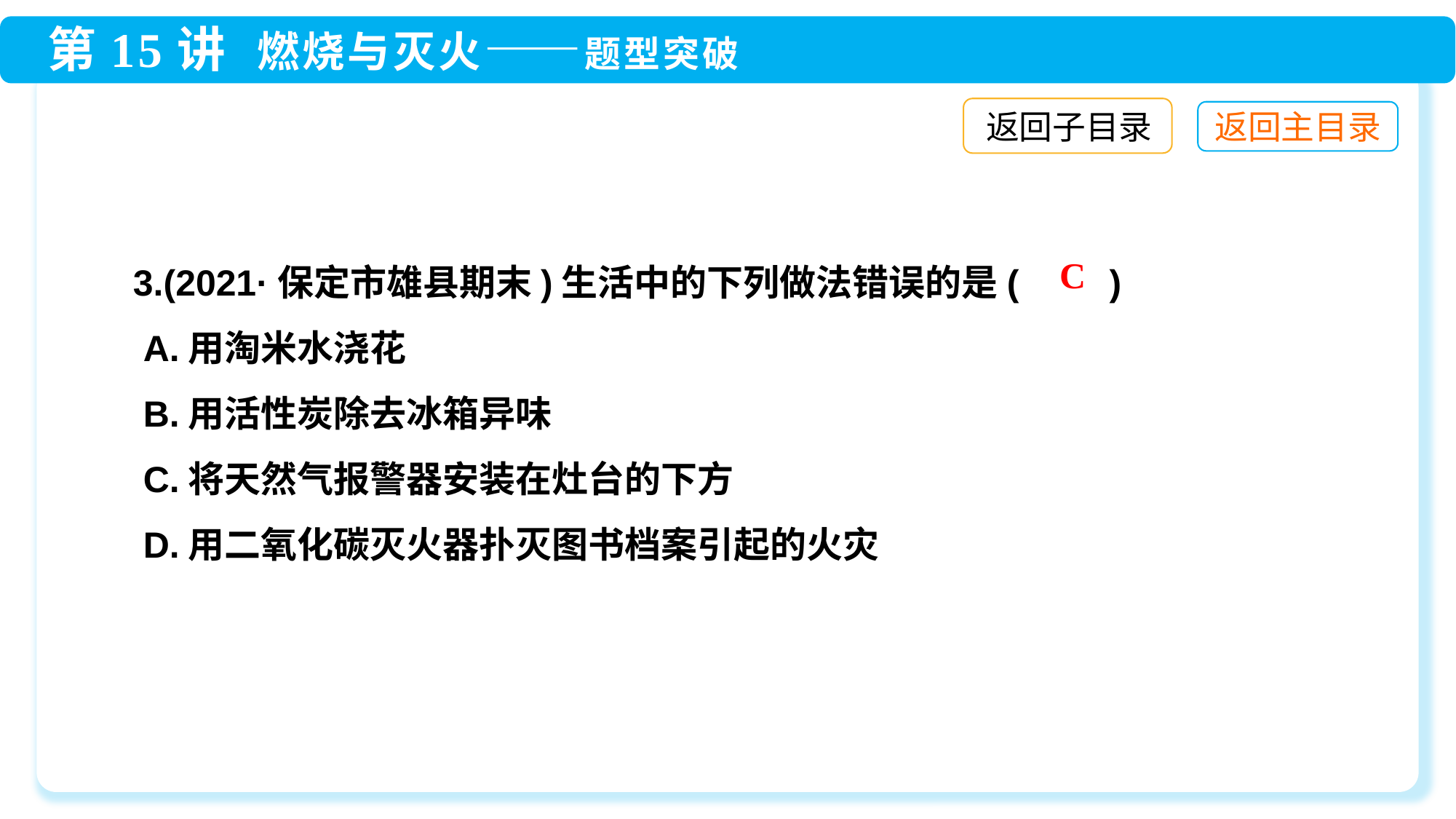

返回子目录
3.(2021·保定市雄县期末)生活中的下列做法错误的是(　　)
 A.用淘米水浇花
 B.用活性炭除去冰箱异味
 C.将天然气报警器安装在灶台的下方
 D.用二氧化碳灭火器扑灭图书档案引起的火灾
C